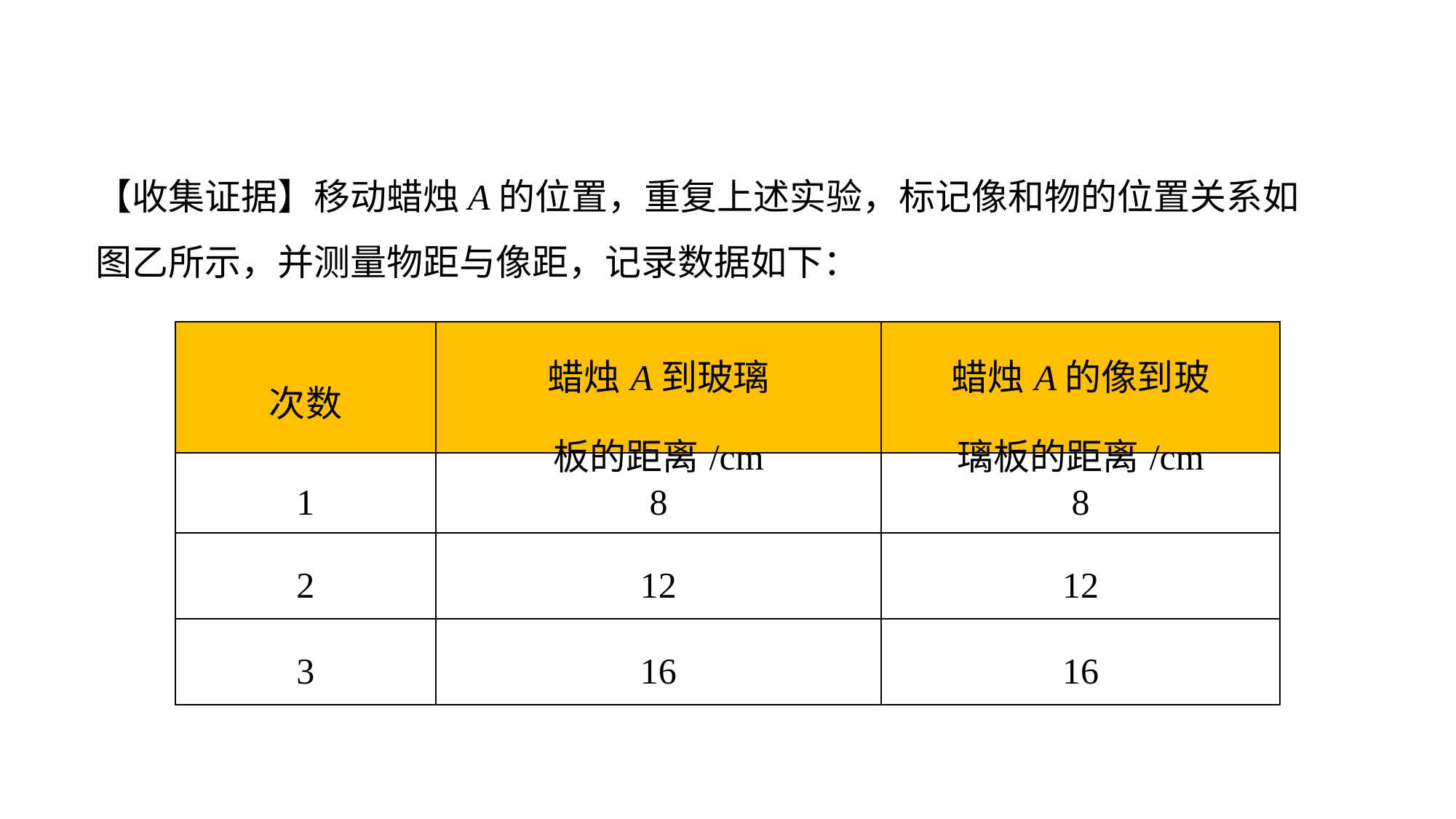

【收集证据】移动蜡烛A的位置，重复上述实验，标记像和物的位置关系如图乙所示，并测量物距与像距，记录数据如下：
| 次数 | 蜡烛A到玻璃 板的距离/cm | 蜡烛A的像到玻 璃板的距离/cm |
| --- | --- | --- |
| 1 | 8 | 8 |
| 2 | 12 | 12 |
| 3 | 16 | 16 |